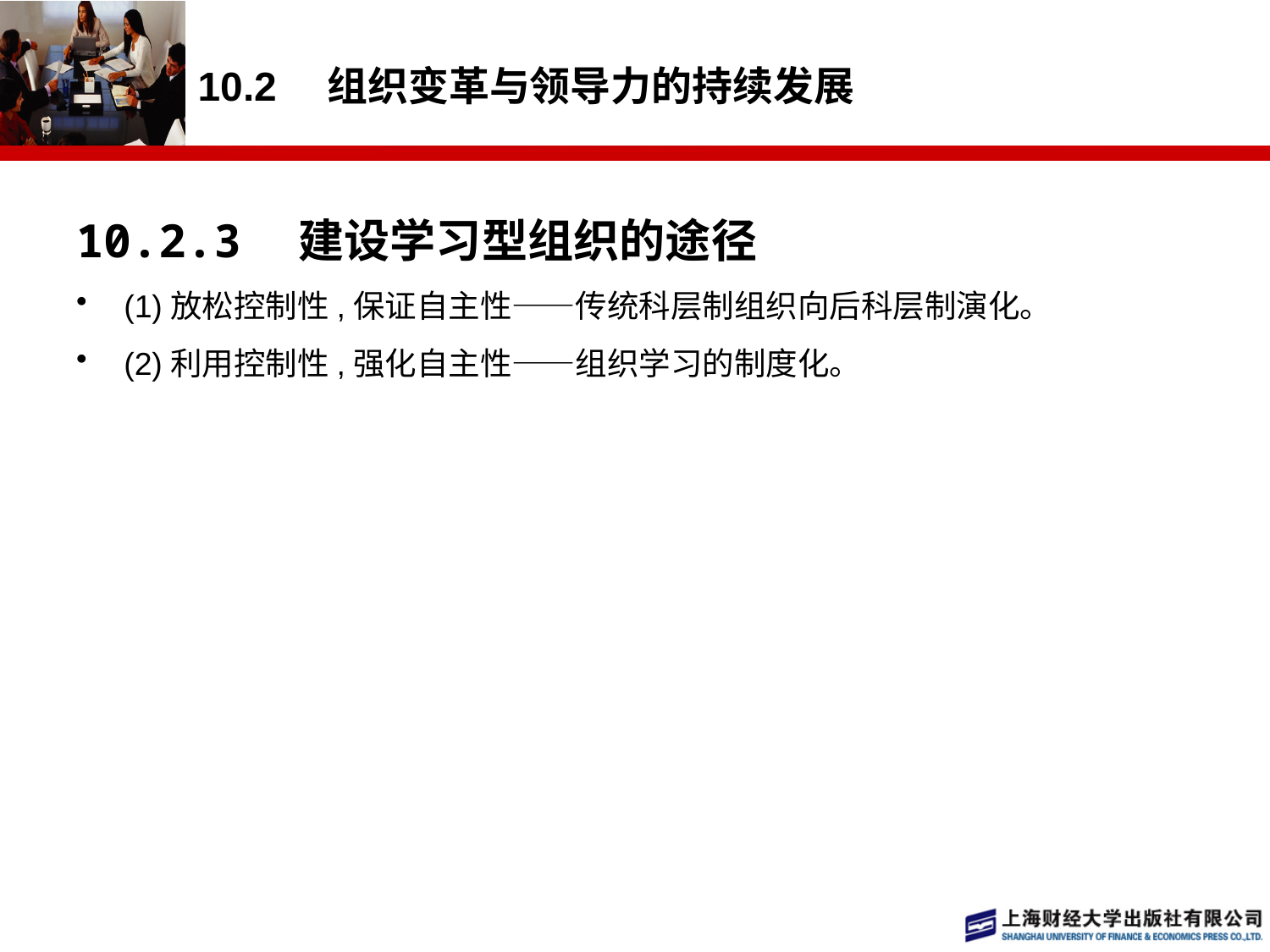

# 10.2　组织变革与领导力的持续发展
10.2.3　建设学习型组织的途径
(1)放松控制性,保证自主性——传统科层制组织向后科层制演化。
(2)利用控制性,强化自主性——组织学习的制度化。